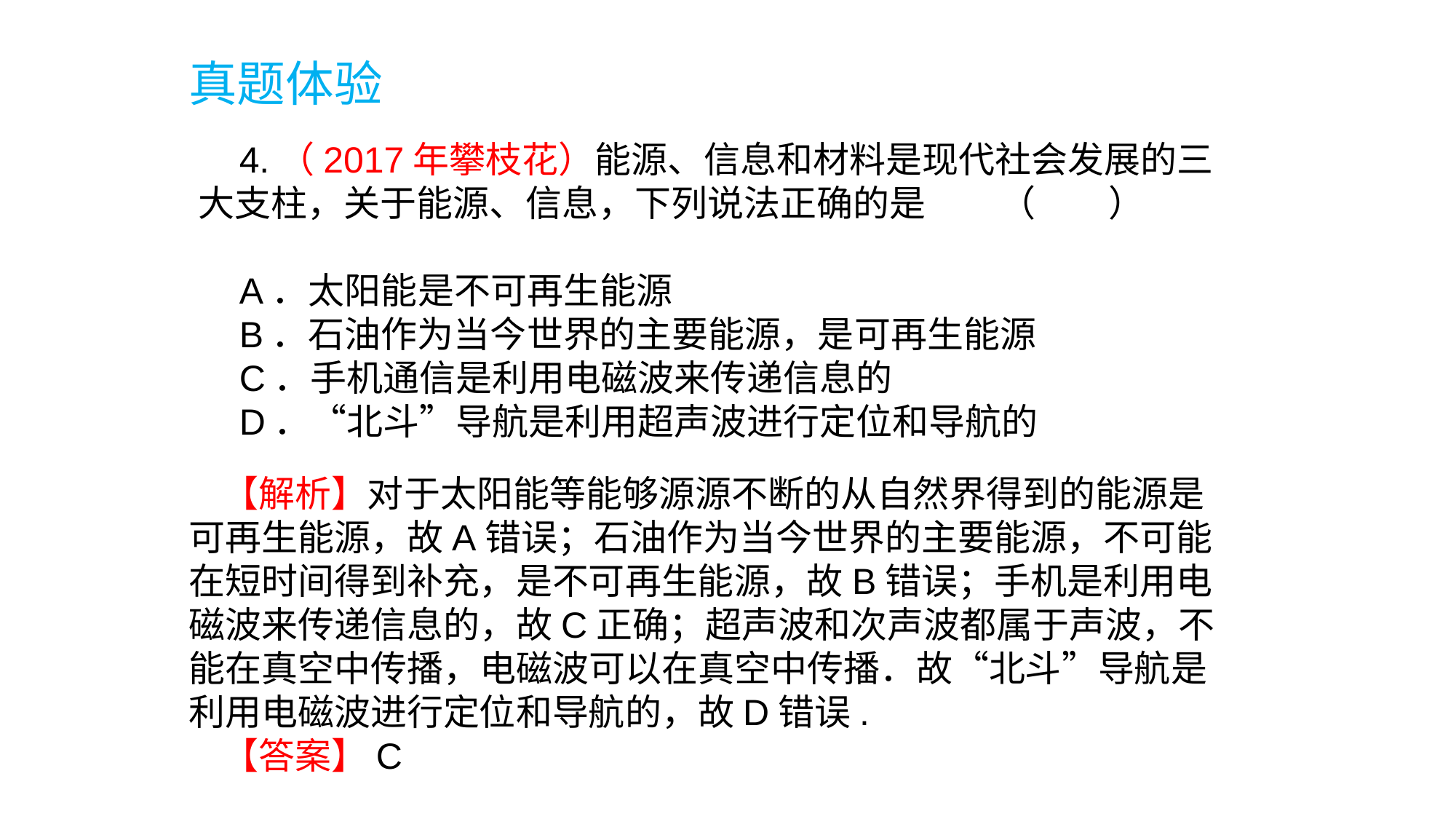

真题体验
    4.（2017年攀枝花）能源、信息和材料是现代社会发展的三大支柱，关于能源、信息，下列说法正确的是         （　　）

    A．太阳能是不可再生能源
    B．石油作为当今世界的主要能源，是可再生能源
    C．手机通信是利用电磁波来传递信息的
    D．“北斗”导航是利用超声波进行定位和导航的
   【解析】对于太阳能等能够源源不断的从自然界得到的能源是可再生能源，故A错误；石油作为当今世界的主要能源，不可能在短时间得到补充，是不可再生能源，故B错误；手机是利用电磁波来传递信息的，故C正确；超声波和次声波都属于声波，不能在真空中传播，电磁波可以在真空中传播．故“北斗”导航是利用电磁波进行定位和导航的，故D错误.
   【答案】C